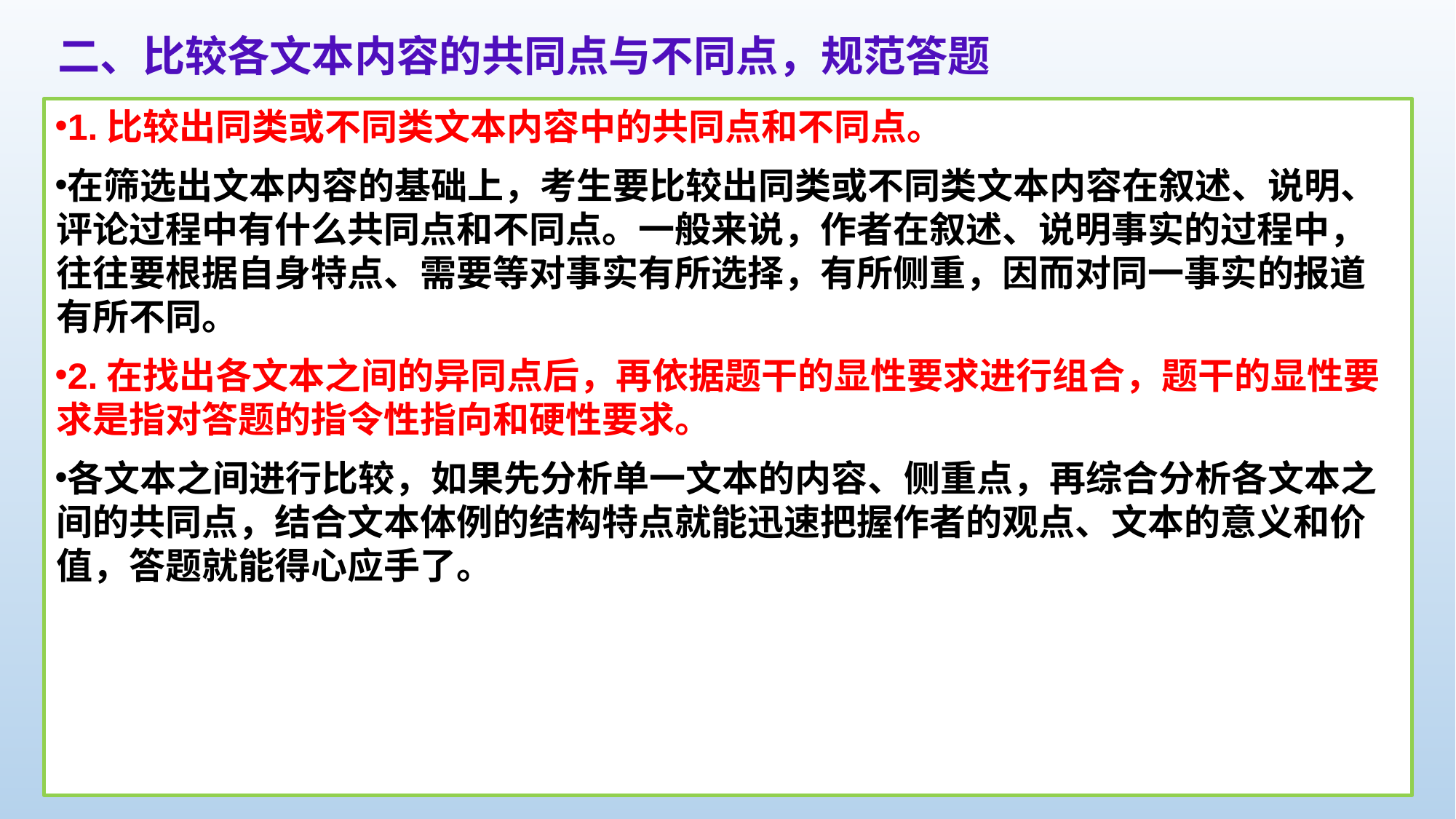

二、比较各文本内容的共同点与不同点，规范答题
1.比较出同类或不同类文本内容中的共同点和不同点。
在筛选出文本内容的基础上，考生要比较出同类或不同类文本内容在叙述、说明、评论过程中有什么共同点和不同点。一般来说，作者在叙述、说明事实的过程中，往往要根据自身特点、需要等对事实有所选择，有所侧重，因而对同一事实的报道有所不同。
2.在找出各文本之间的异同点后，再依据题干的显性要求进行组合，题干的显性要求是指对答题的指令性指向和硬性要求。
各文本之间进行比较，如果先分析单一文本的内容、侧重点，再综合分析各文本之间的共同点，结合文本体例的结构特点就能迅速把握作者的观点、文本的意义和价值，答题就能得心应手了。